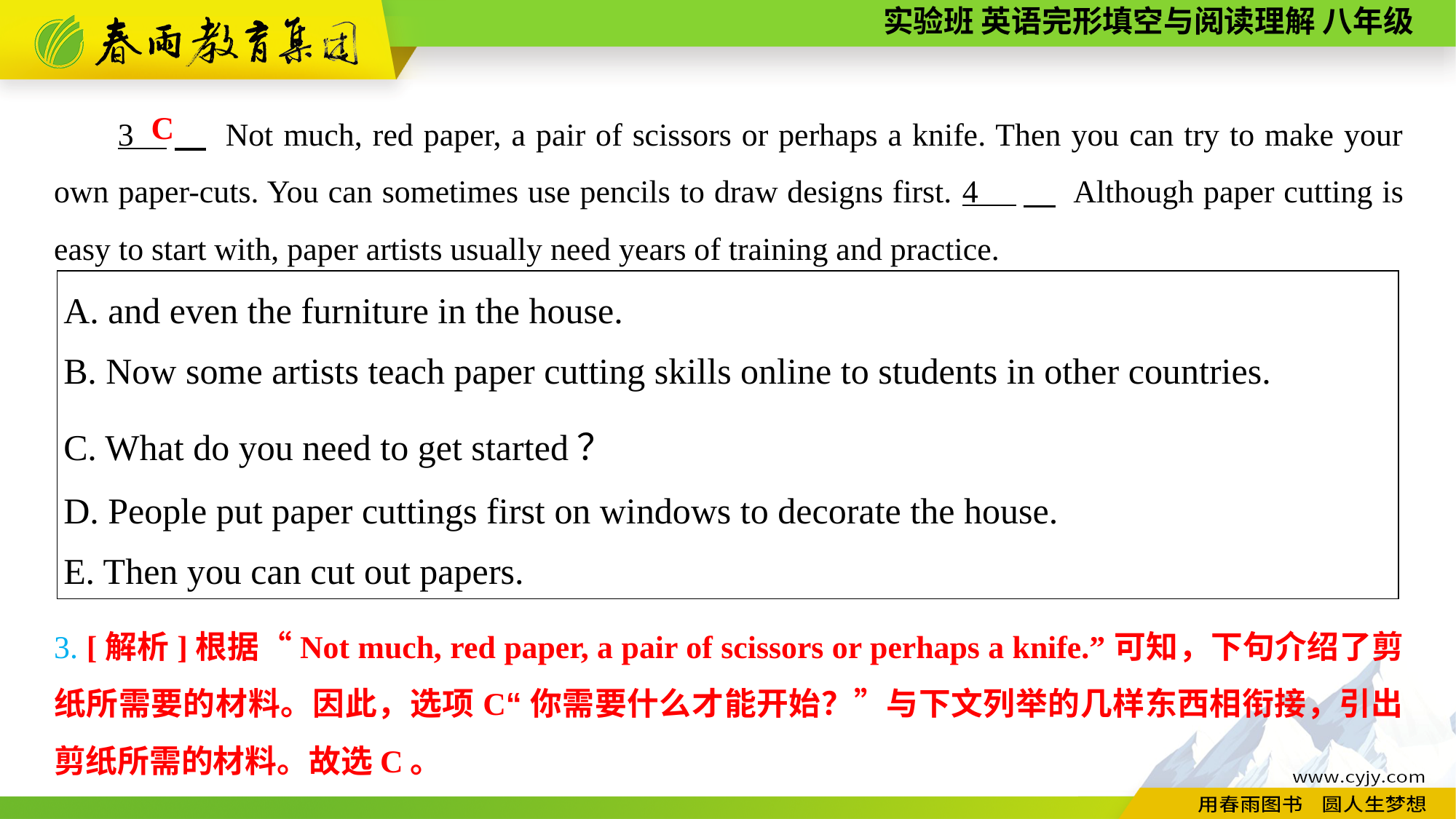

3   　 Not much, red paper, a pair of scissors or perhaps a knife. Then you can try to make your own paper-cuts. You can sometimes use pencils to draw designs first. 4   .　 Although paper cutting is easy to start with, paper artists usually need years of training and practice.
C
| A. and even the furniture in the house. B. Now some artists teach paper cutting skills online to students in other countries. C. What do you need to get started？ D. People put paper cuttings first on windows to decorate the house. E. Then you can cut out papers. |
| --- |
3. [解析]根据“Not much, red paper, a pair of scissors or perhaps a knife.”可知，下句介绍了剪纸所需要的材料。因此，选项C“你需要什么才能开始？”与下文列举的几样东西相衔接，引出剪纸所需的材料。故选C。